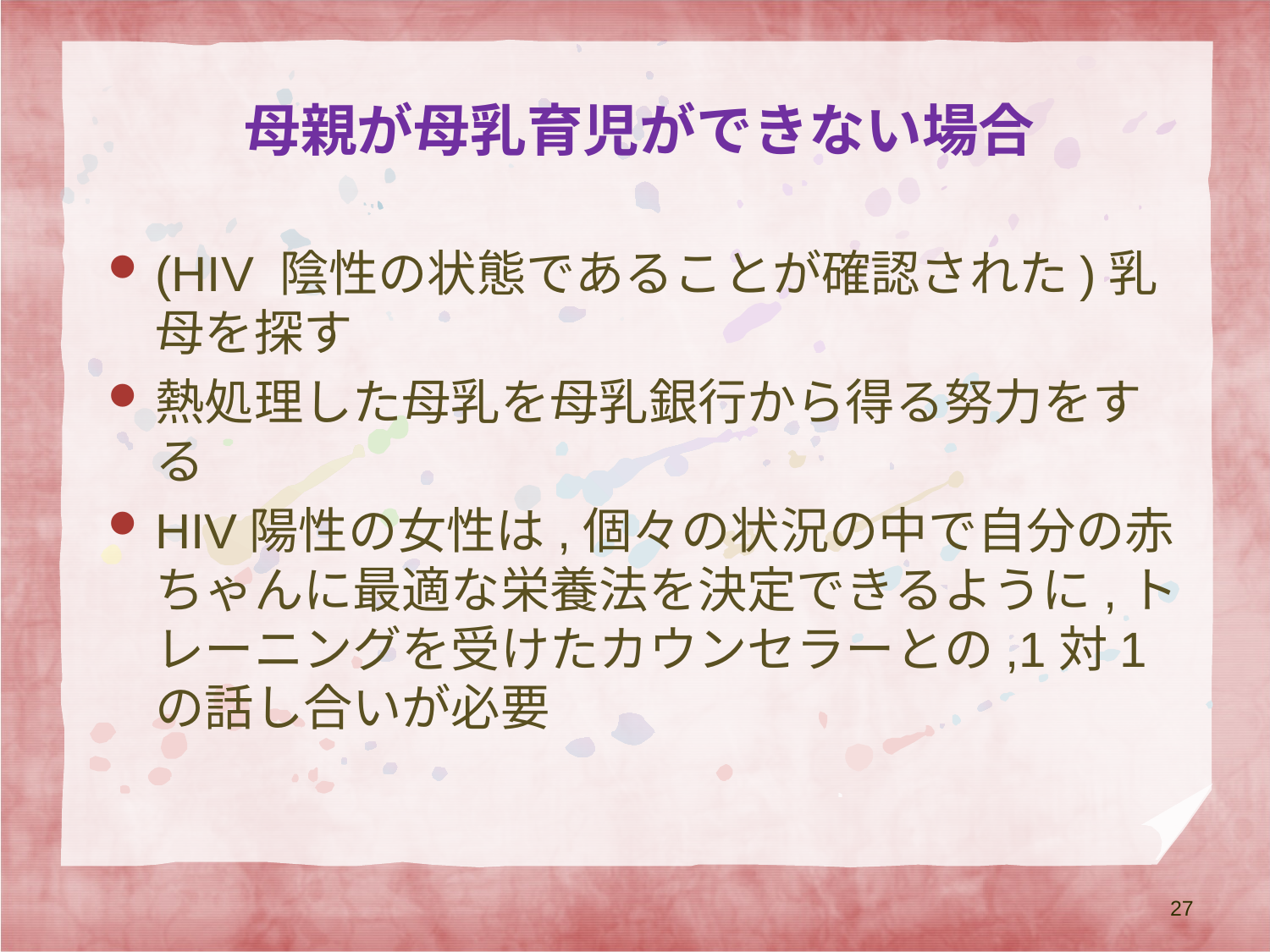

# 母親が母乳育児ができない場合
(HIV 陰性の状態であることが確認された)乳母を探す
熱処理した母乳を母乳銀行から得る努力をする
HIV陽性の女性は,個々の状況の中で自分の赤ちゃんに最適な栄養法を決定できるように,トレーニングを受けたカウンセラーとの,1対1の話し合いが必要

27